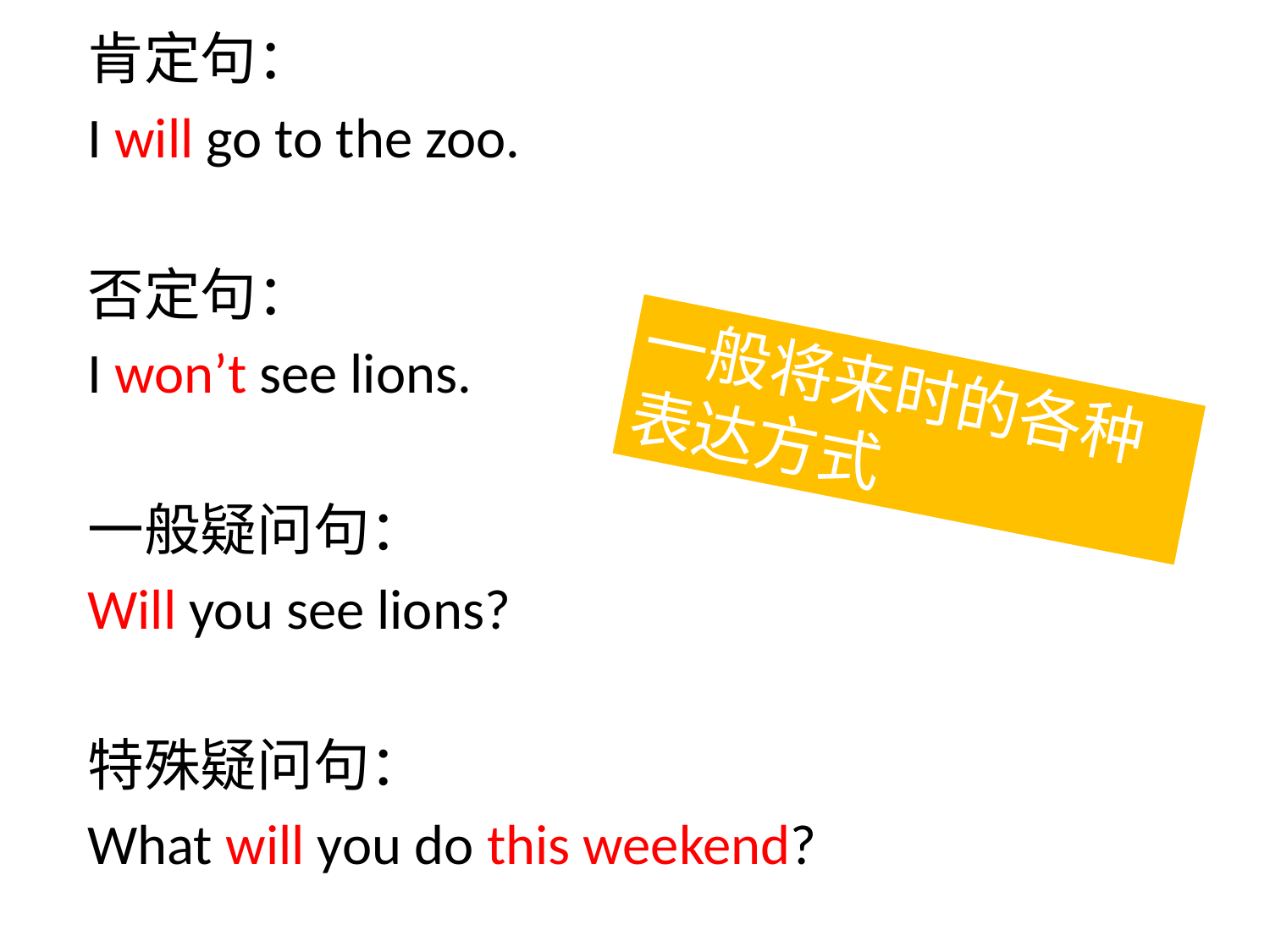

肯定句：
I will go to the zoo.

否定句：
I won’t see lions.

一般疑问句：
Will you see lions?

特殊疑问句：
What will you do this weekend?
一般将来时的各种表达方式